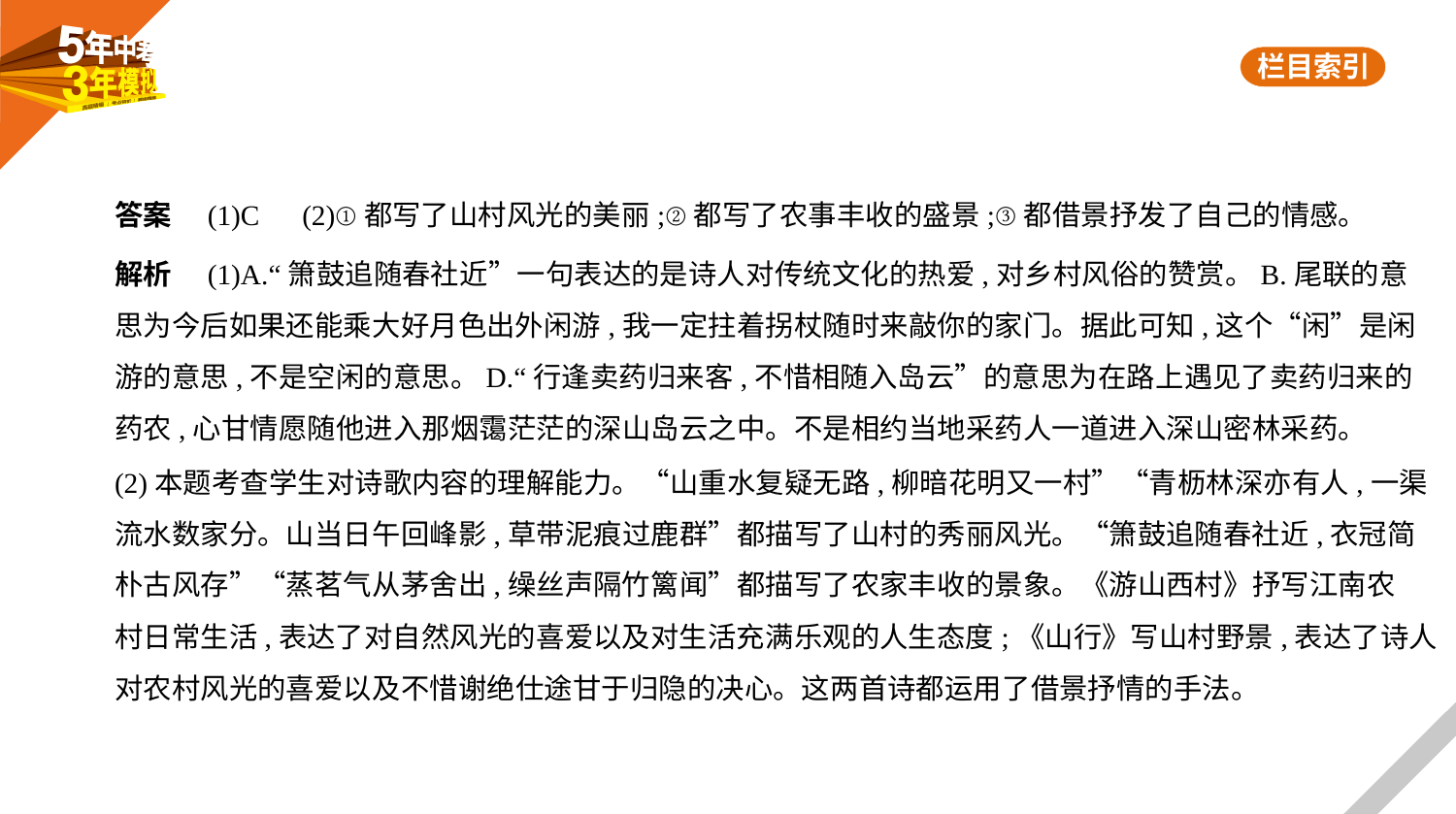

答案　(1)C　(2)①都写了山村风光的美丽;②都写了农事丰收的盛景;③都借景抒发了自己的情感。
解析　(1)A.“箫鼓追随春社近”一句表达的是诗人对传统文化的热爱,对乡村风俗的赞赏。B.尾联的意
思为今后如果还能乘大好月色出外闲游,我一定拄着拐杖随时来敲你的家门。据此可知,这个“闲”是闲
游的意思,不是空闲的意思。D.“行逢卖药归来客,不惜相随入岛云”的意思为在路上遇见了卖药归来的
药农,心甘情愿随他进入那烟霭茫茫的深山岛云之中。不是相约当地采药人一道进入深山密林采药。
(2)本题考查学生对诗歌内容的理解能力。“山重水复疑无路,柳暗花明又一村”“青枥林深亦有人,一渠
流水数家分。山当日午回峰影,草带泥痕过鹿群”都描写了山村的秀丽风光。“箫鼓追随春社近,衣冠简
朴古风存”“蒸茗气从茅舍出,缲丝声隔竹篱闻”都描写了农家丰收的景象。《游山西村》抒写江南农
村日常生活,表达了对自然风光的喜爱以及对生活充满乐观的人生态度;《山行》写山村野景,表达了诗人
对农村风光的喜爱以及不惜谢绝仕途甘于归隐的决心。这两首诗都运用了借景抒情的手法。